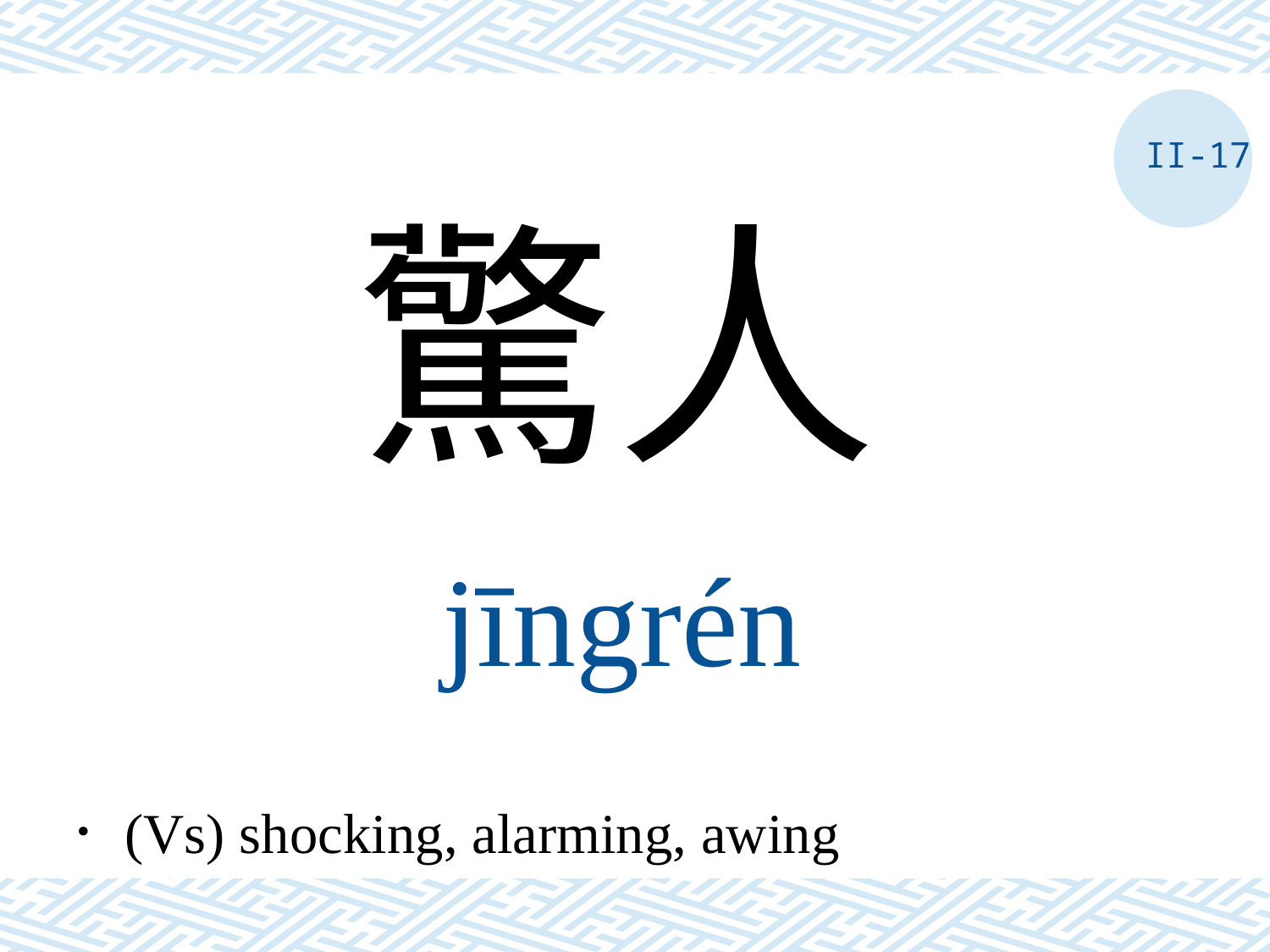

II-17

驚人
jīngrén
．(Vs) shocking, alarming, awing